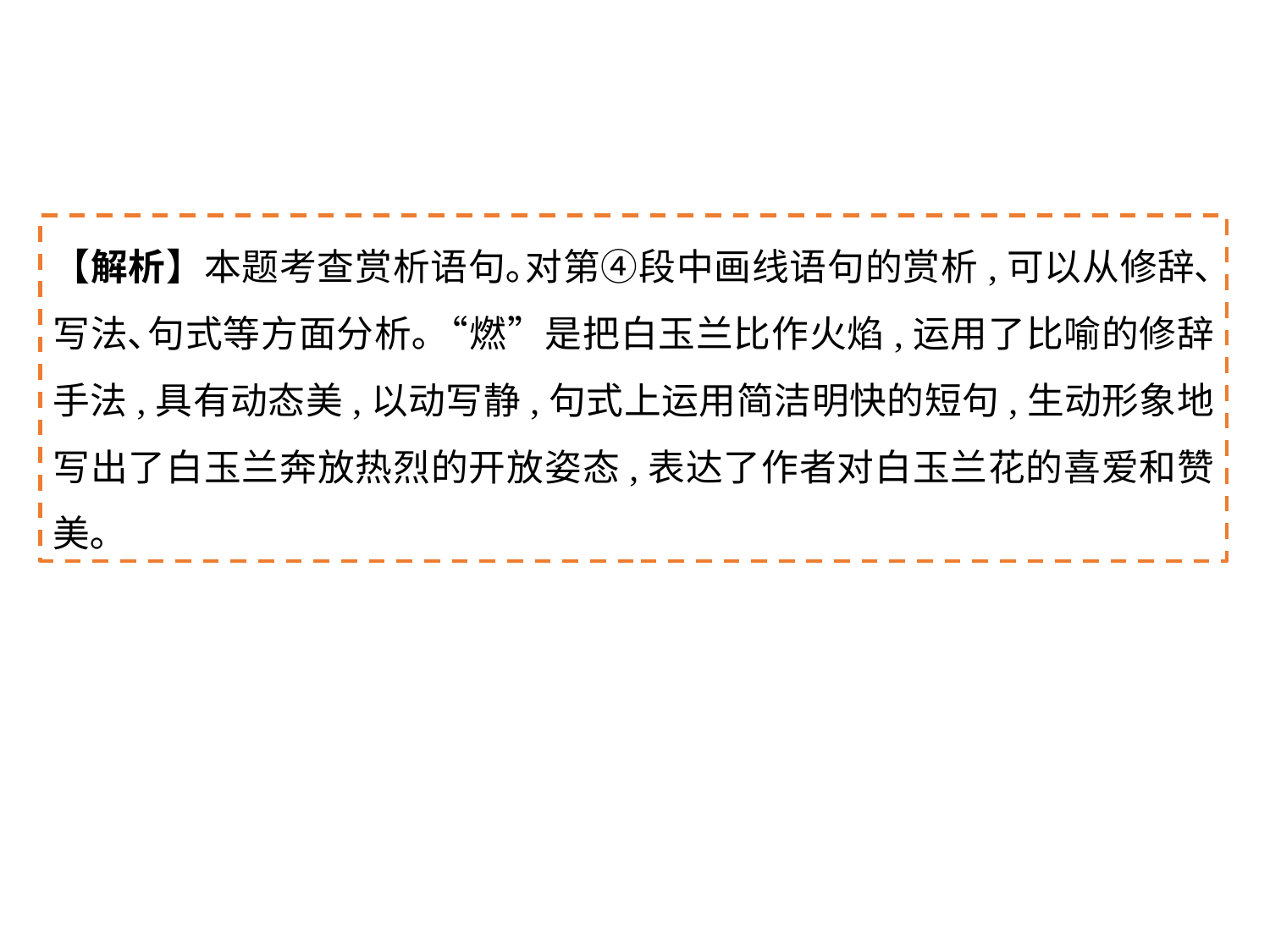

【解析】本题考查赏析语句｡对第④段中画线语句的赏析,可以从修辞､写法､句式等方面分析｡“燃”是把白玉兰比作火焰,运用了比喻的修辞手法,具有动态美,以动写静,句式上运用简洁明快的短句,生动形象地写出了白玉兰奔放热烈的开放姿态,表达了作者对白玉兰花的喜爱和赞美｡